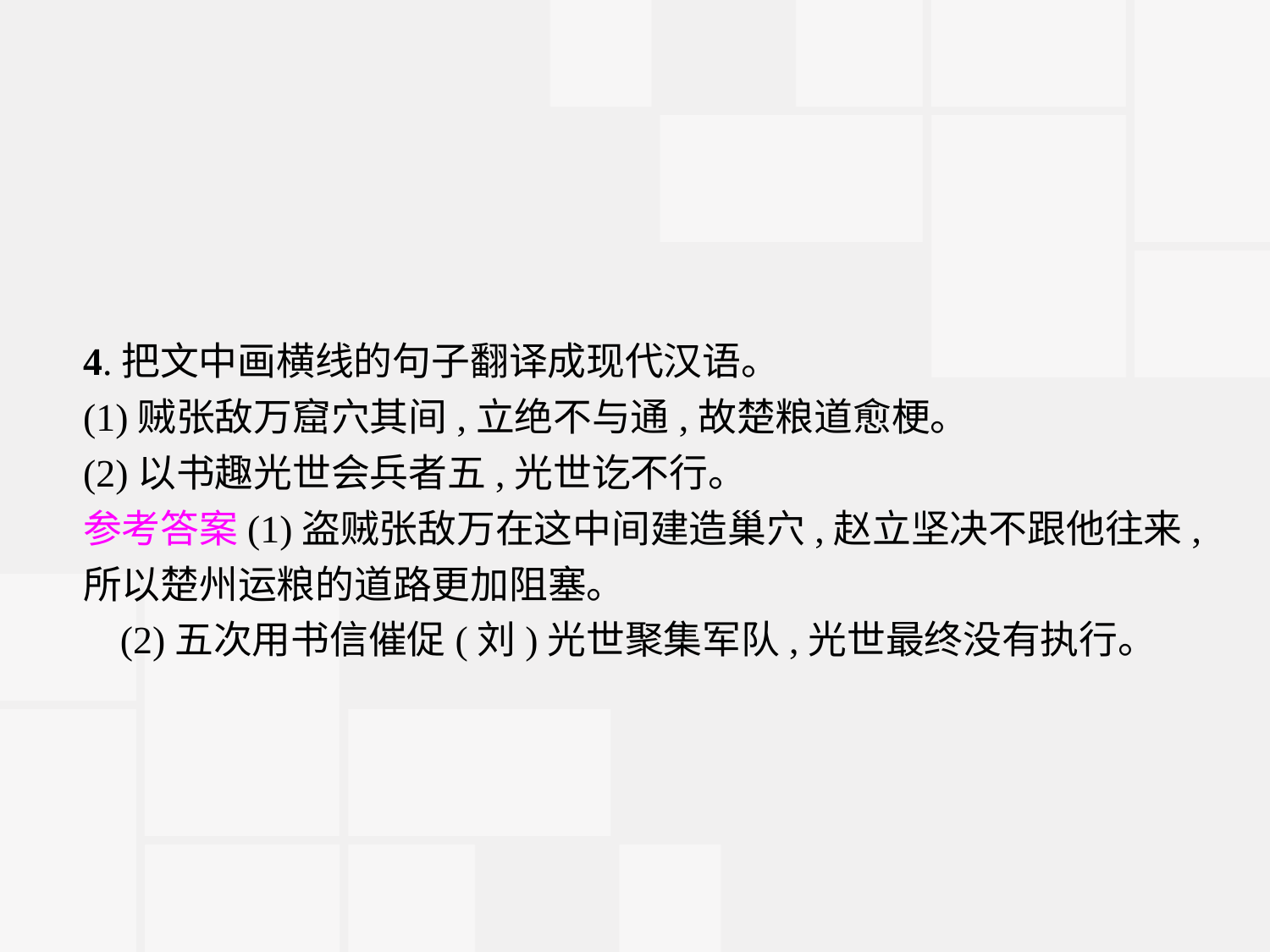

4.把文中画横线的句子翻译成现代汉语。
(1)贼张敌万窟穴其间,立绝不与通,故楚粮道愈梗。
(2)以书趣光世会兵者五,光世讫不行。
参考答案(1)盗贼张敌万在这中间建造巢穴,赵立坚决不跟他往来,所以楚州运粮的道路更加阻塞。
(2)五次用书信催促(刘)光世聚集军队,光世最终没有执行。